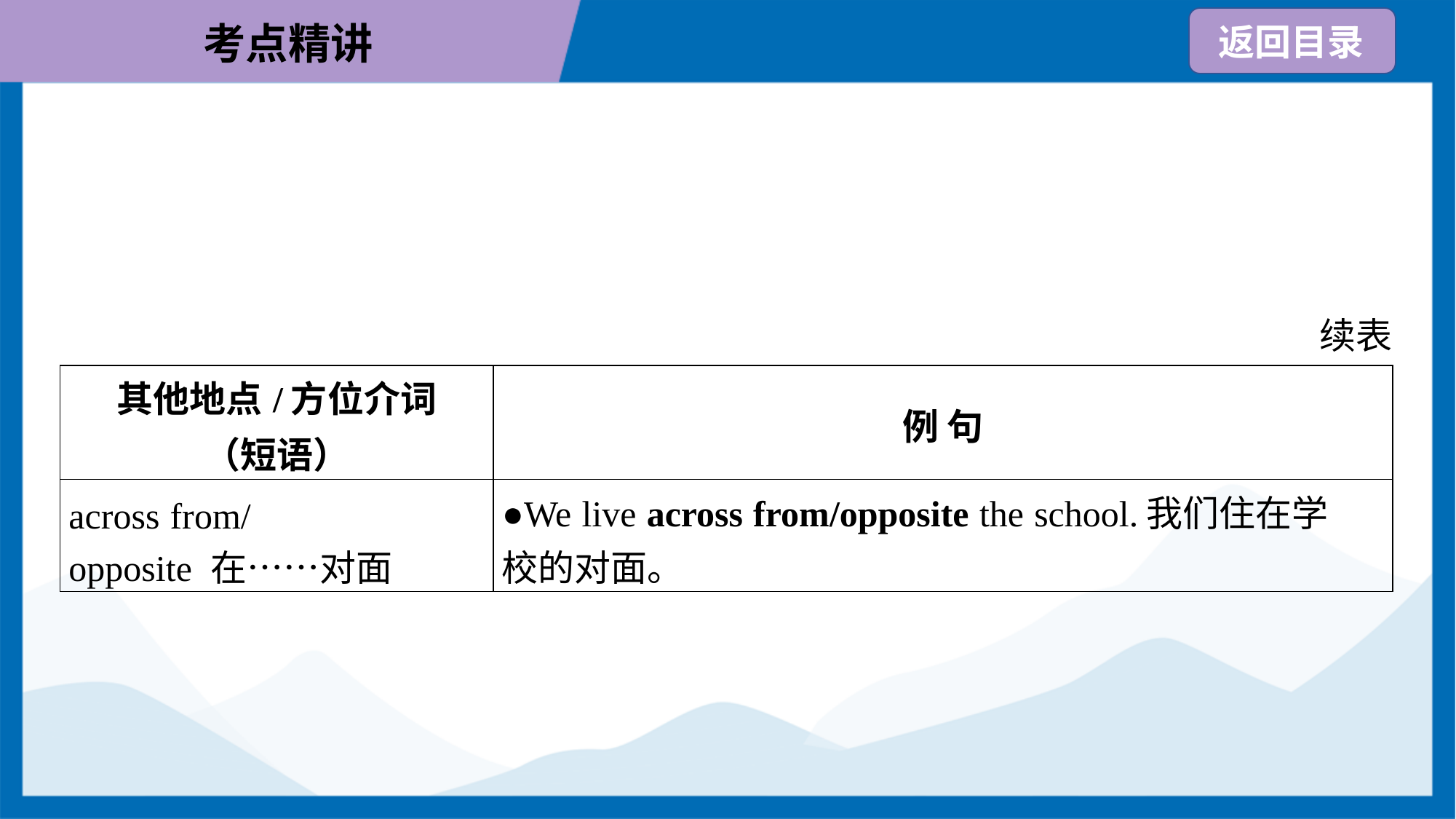

续表
| 其他地点/方位介词 （短语） | 例 句 |
| --- | --- |
| across from/ opposite 在……对面 | ●We live across from/opposite the school.我们住在学 校的对面。 |